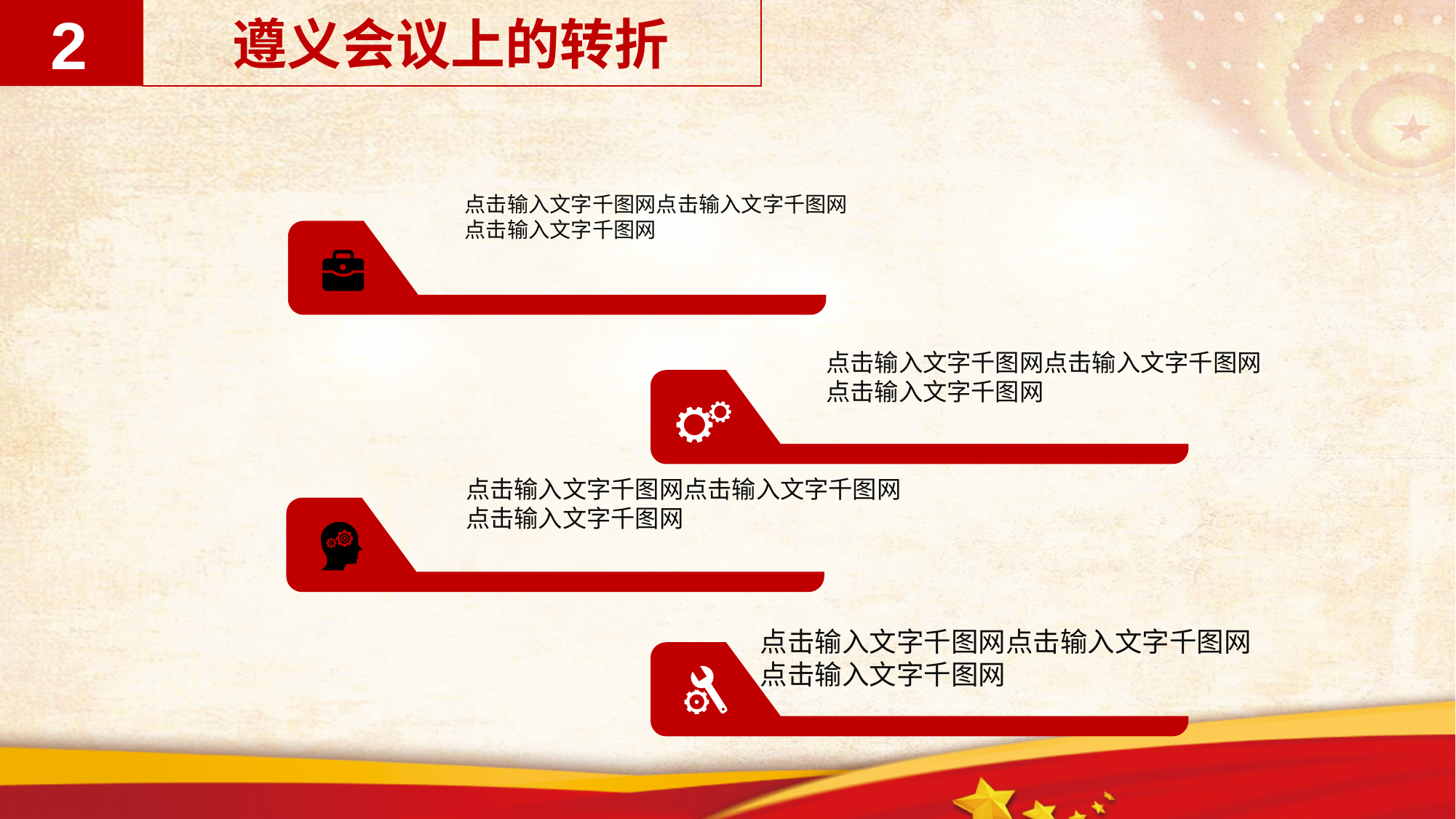

2
遵义会议上的转折
点击输入文字千图网点击输入文字千图网
点击输入文字千图网

点击输入文字千图网点击输入文字千图网
点击输入文字千图网

点击输入文字千图网点击输入文字千图网
点击输入文字千图网

点击输入文字千图网点击输入文字千图网
点击输入文字千图网